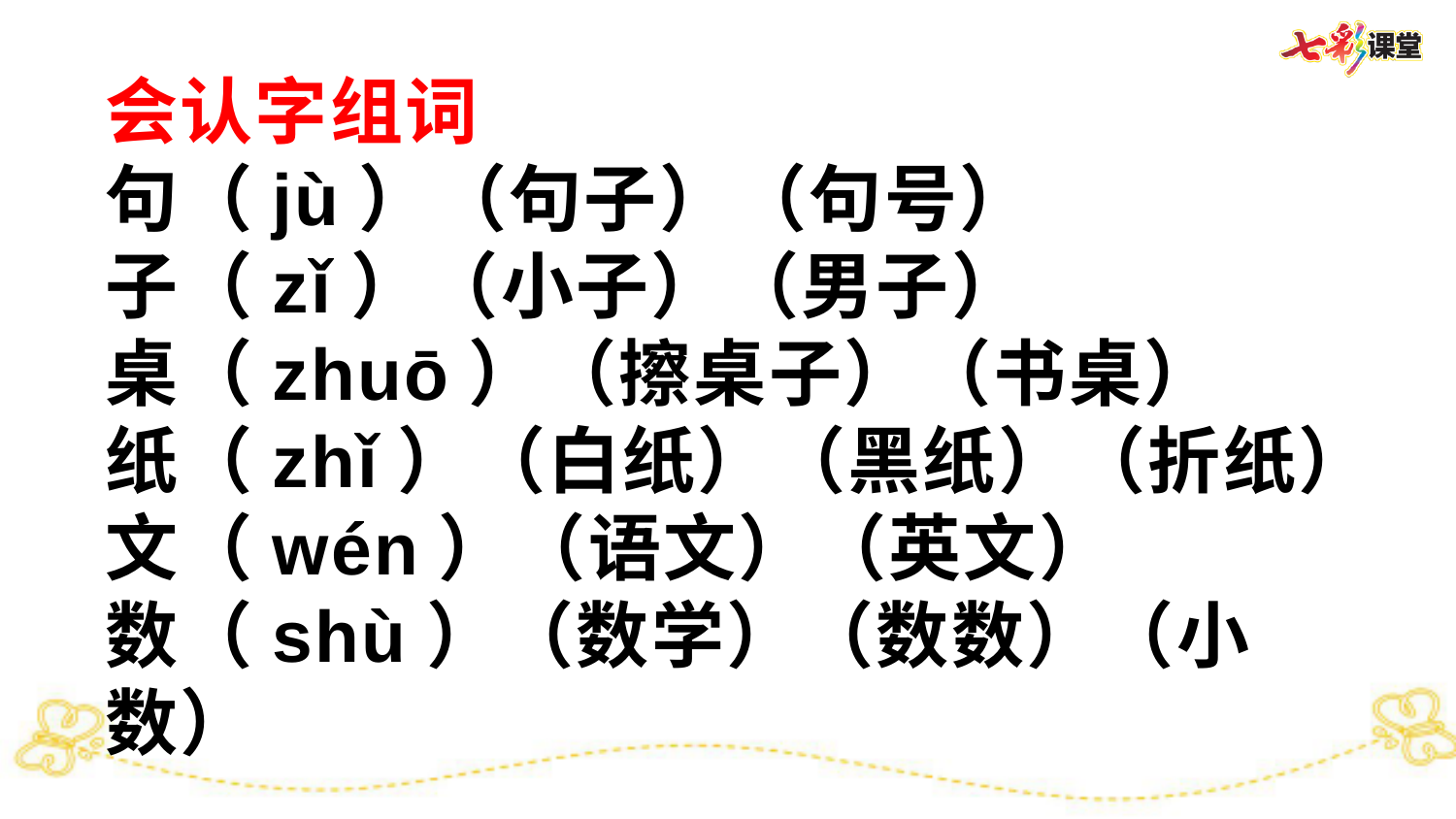

会认字组词
句（jù）（句子）（句号）
子（zǐ）（小子）（男子）
桌（zhuō）（擦桌子）（书桌）
纸（zhǐ）（白纸）（黑纸）（折纸）
文（wén）（语文）（英文）
数（shù）（数学）（数数）（小数）